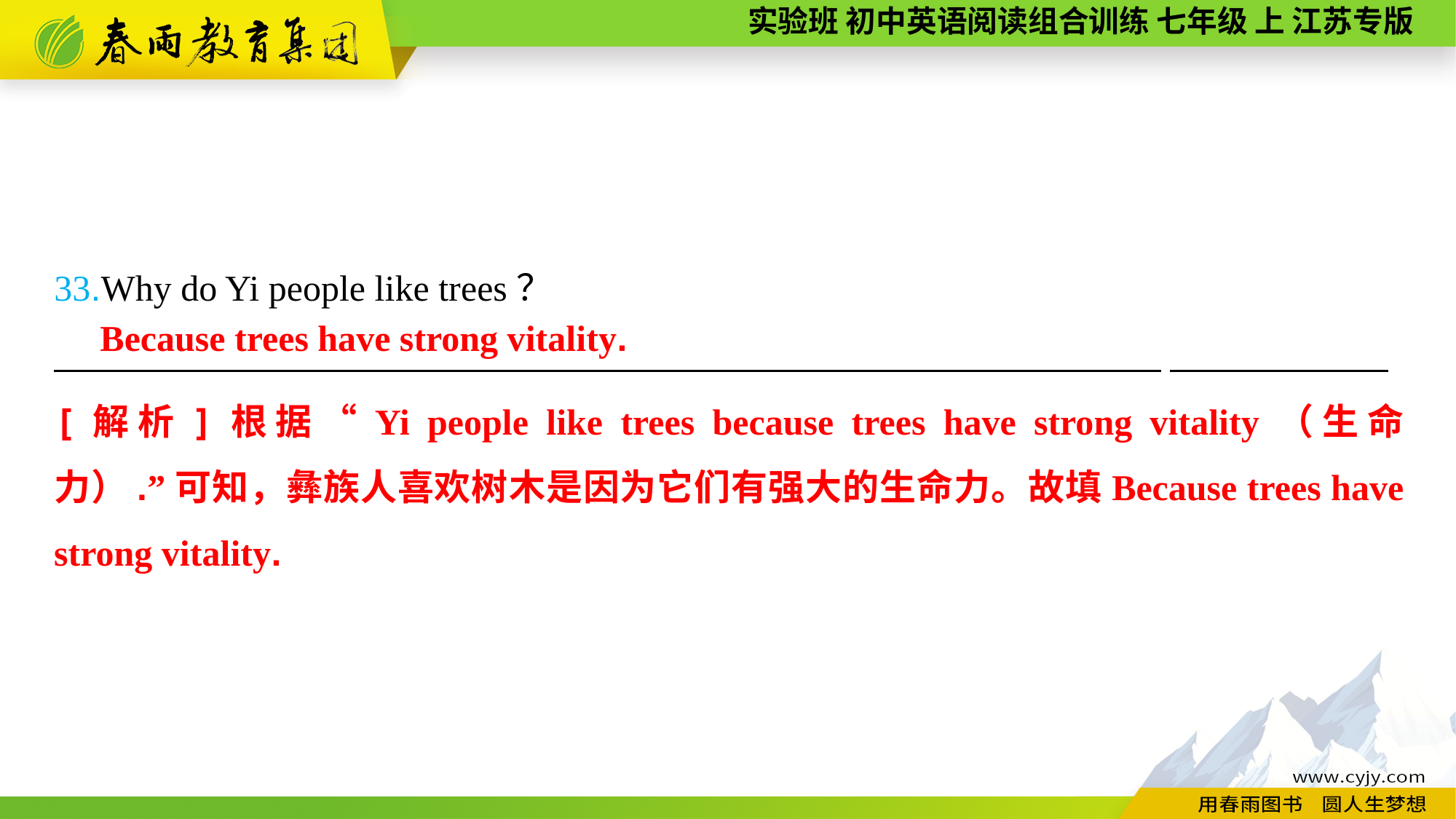

33.Why do Yi people like trees？
—————————————————————————————————————
Because trees have strong vitality.
[解析]根据“Yi people like trees because trees have strong vitality（生命力）.”可知，彝族人喜欢树木是因为它们有强大的生命力。故填Because trees have strong vitality.